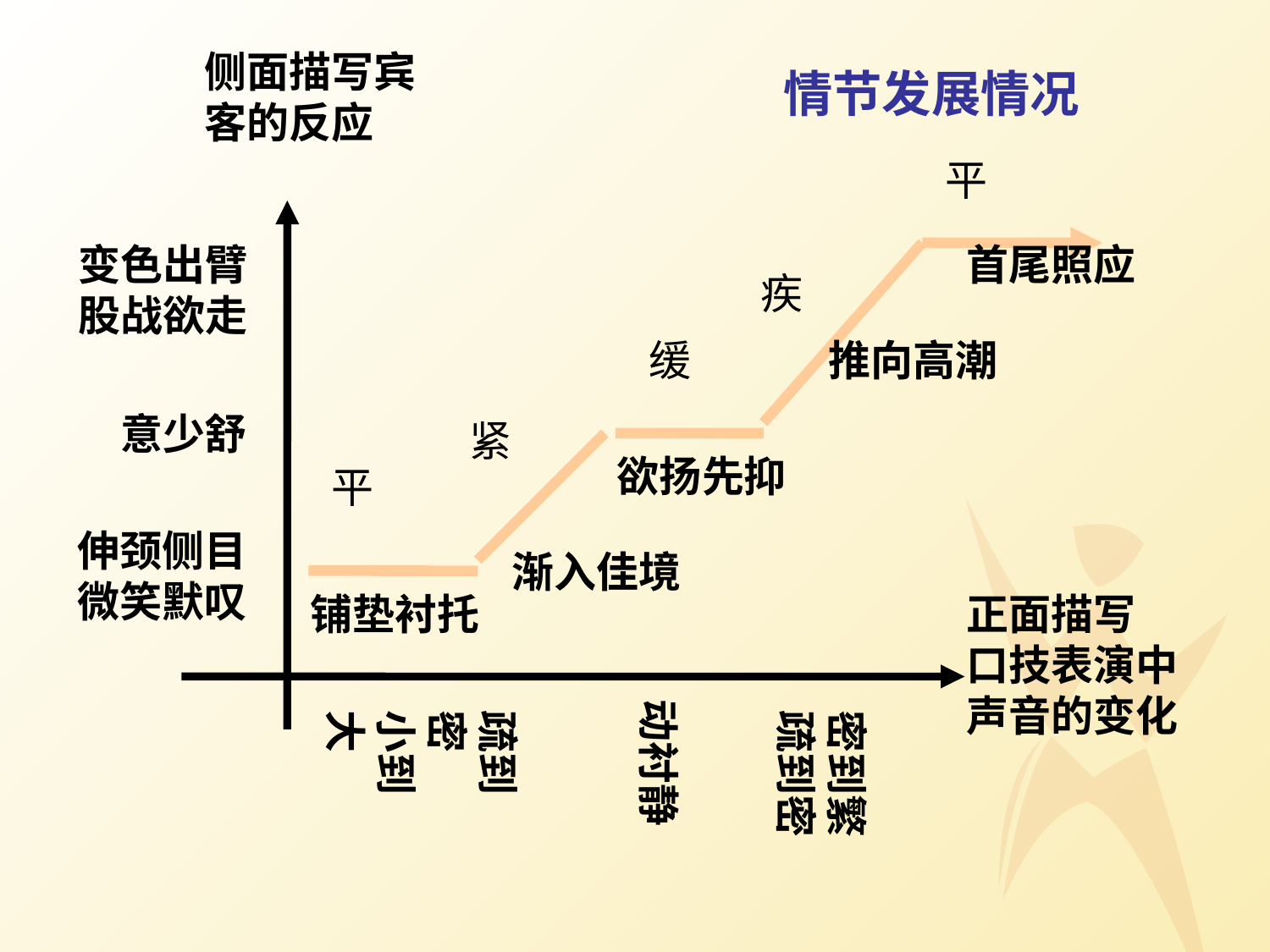

侧面描写宾客的反应
情节发展情况
平

变色出臂
股战欲走
首尾照应

疾
缓
推向高潮
意少舒
紧

欲扬先抑
平
伸颈侧目
微笑默叹
渐入佳境

铺垫衬托
正面描写
口技表演中
声音的变化

动衬静
疏到密
小到大
密到繁
疏到密